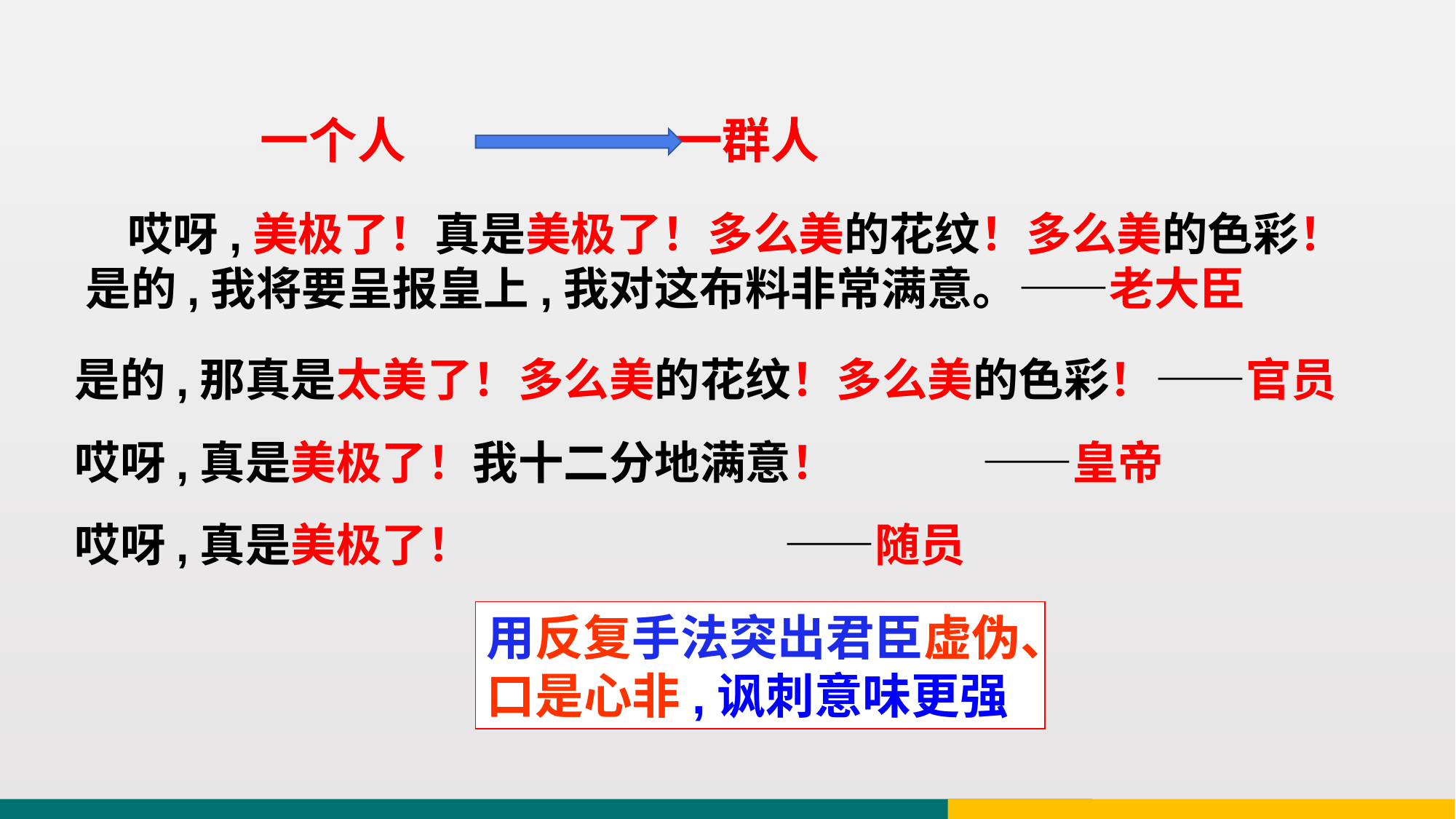

一个人                       一群人

   哎呀,美极了！真是美极了！多么美的花纹！多么美的色彩！是的,我将要呈报皇上,我对这布料非常满意。——老大臣
是的,那真是太美了！多么美的花纹！多么美的色彩！——官员
哎呀,真是美极了！我十二分地满意！              ——皇帝
哎呀,真是美极了！                              ——随员
用反复手法突出君臣虚伪、口是心非,讽刺意味更强